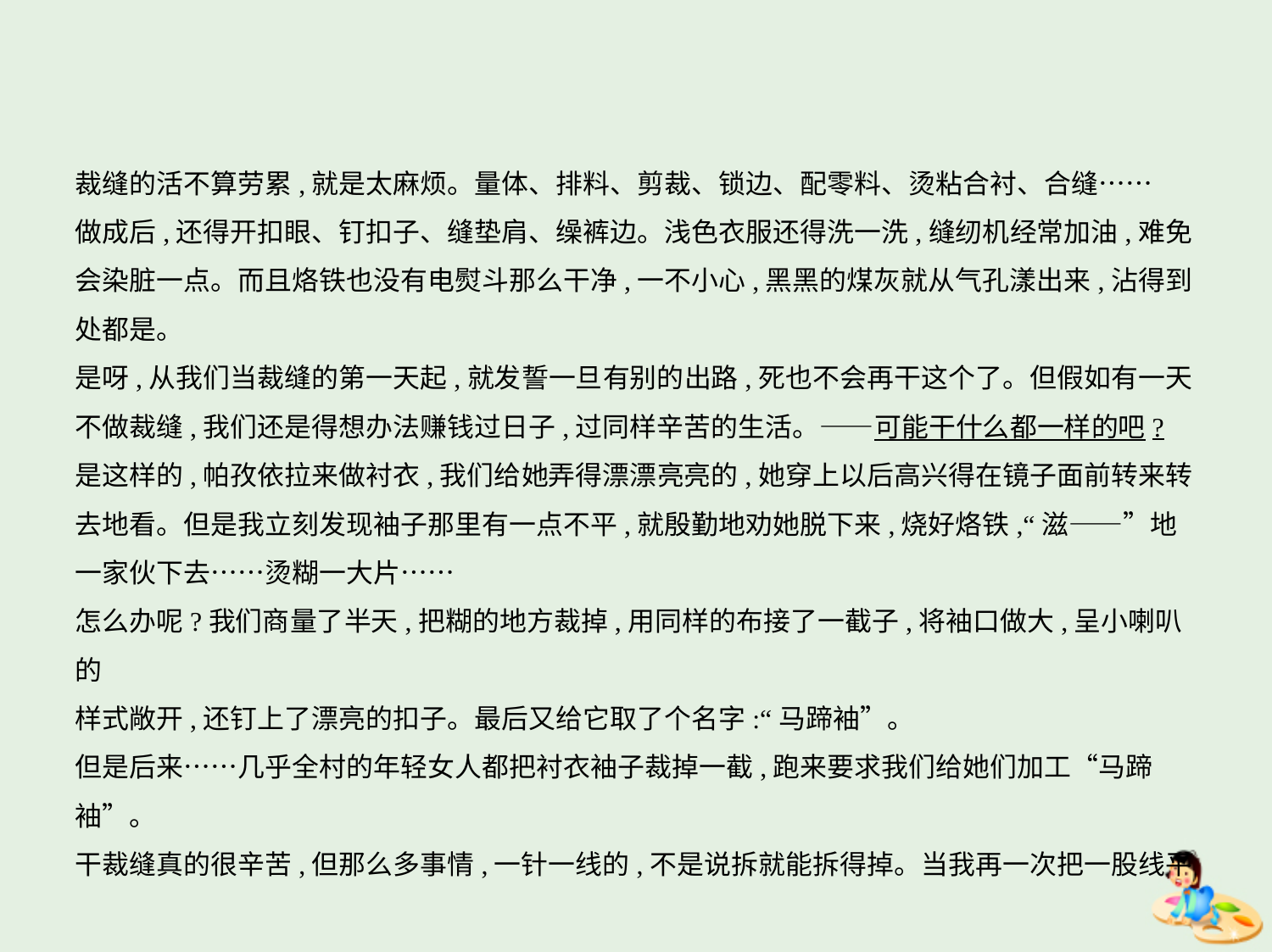

裁缝的活不算劳累,就是太麻烦。量体、排料、剪裁、锁边、配零料、烫粘合衬、合缝……
做成后,还得开扣眼、钉扣子、缝垫肩、缲裤边。浅色衣服还得洗一洗,缝纫机经常加油,难免
会染脏一点。而且烙铁也没有电熨斗那么干净,一不小心,黑黑的煤灰就从气孔漾出来,沾得到
处都是。
是呀,从我们当裁缝的第一天起,就发誓一旦有别的出路,死也不会再干这个了。但假如有一天
不做裁缝,我们还是得想办法赚钱过日子,过同样辛苦的生活。——可能干什么都一样的吧?
是这样的,帕孜依拉来做衬衣,我们给她弄得漂漂亮亮的,她穿上以后高兴得在镜子面前转来转
去地看。但是我立刻发现袖子那里有一点不平,就殷勤地劝她脱下来,烧好烙铁,“滋——”地
一家伙下去……烫糊一大片……
怎么办呢?我们商量了半天,把糊的地方裁掉,用同样的布接了一截子,将袖口做大,呈小喇叭的
样式敞开,还钉上了漂亮的扣子。最后又给它取了个名字:“马蹄袖”。
但是后来……几乎全村的年轻女人都把衬衣袖子裁掉一截,跑来要求我们给她们加工“马蹄
袖”。
干裁缝真的很辛苦,但那么多事情,一针一线的,不是说拆就能拆得掉。当我再一次把一股线平